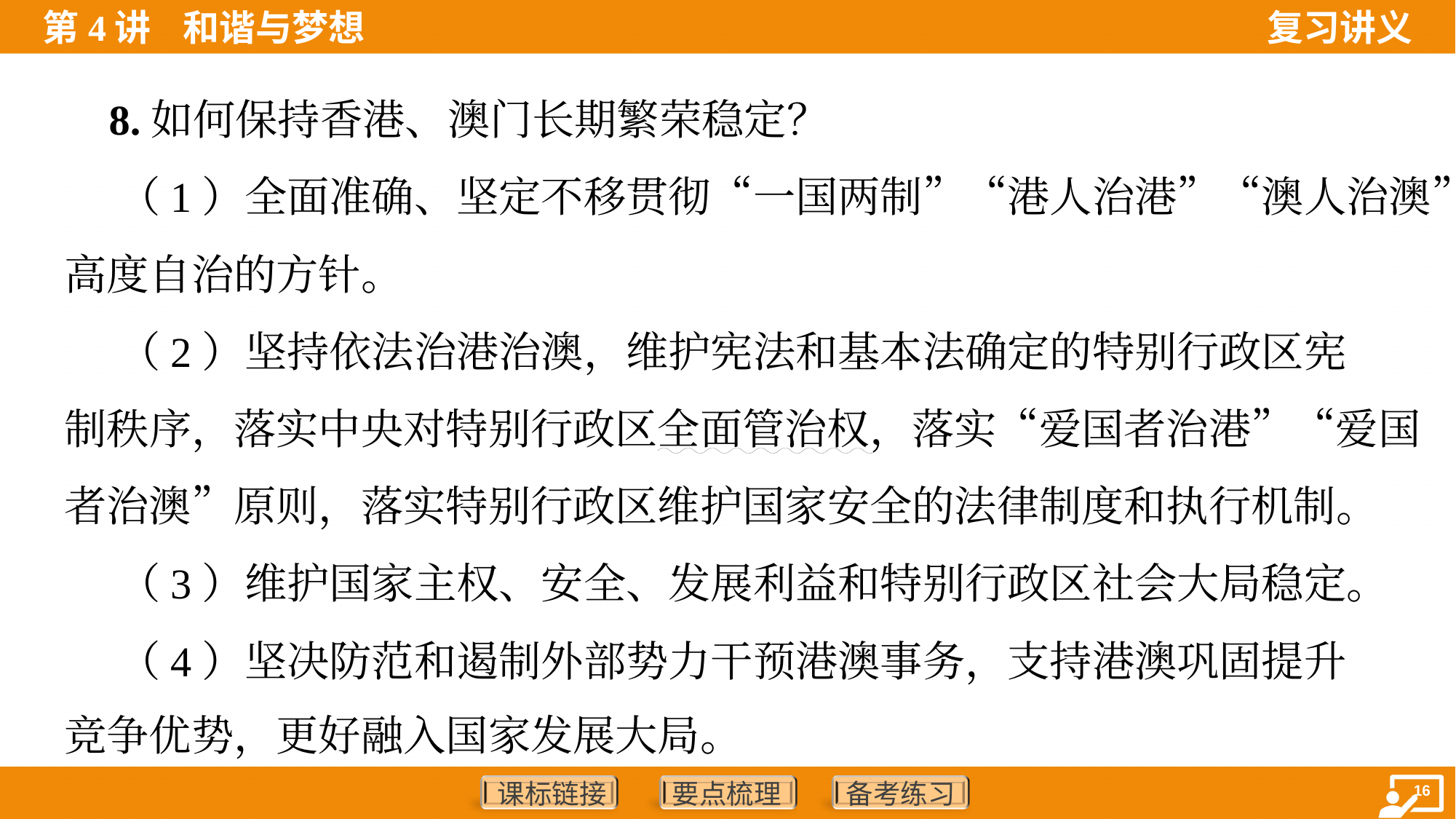

8.如何保持香港、澳门长期繁荣稳定？
    （1）全面准确、坚定不移贯彻“一国两制”“港人治港”“澳人治澳”、
高度自治的方针。
    （2）坚持依法治港治澳，维护宪法和基本法确定的特别行政区宪
制秩序，落实中央对特别行政区全面管治权，落实“爱国者治港”“爱国
者治澳”原则，落实特别行政区维护国家安全的法律制度和执行机制。
    （3）维护国家主权、安全、发展利益和特别行政区社会大局稳定。
    （4）坚决防范和遏制外部势力干预港澳事务，支持港澳巩固提升
竞争优势，更好融入国家发展大局。